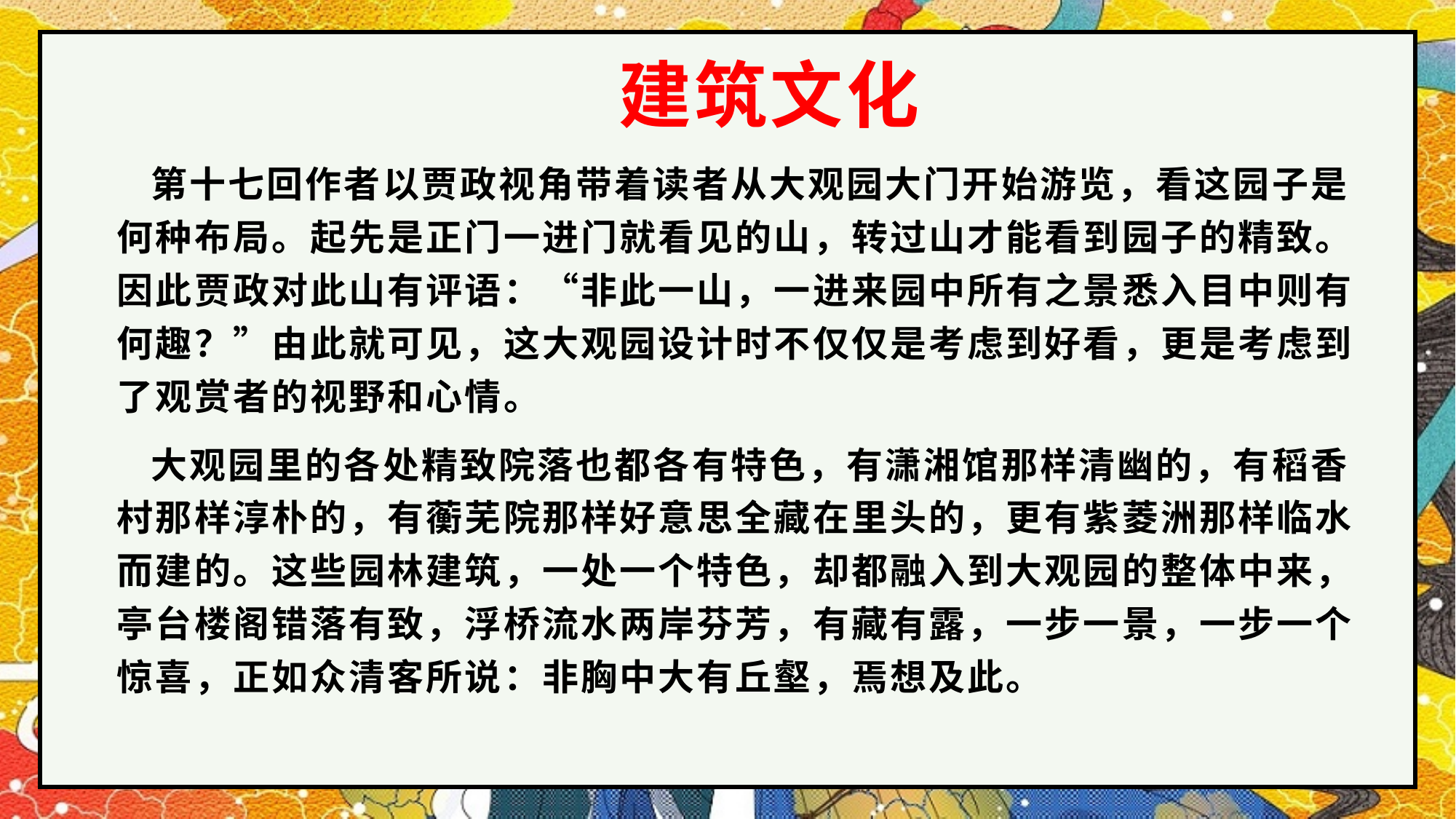

# 建筑文化
     第十七回作者以贾政视角带着读者从大观园大门开始游览，看这园子是何种布局。起先是正门一进门就看见的山，转过山才能看到园子的精致。因此贾政对此山有评语：“非此一山，一进来园中所有之景悉入目中则有何趣？”由此就可见，这大观园设计时不仅仅是考虑到好看，更是考虑到了观赏者的视野和心情。
     大观园里的各处精致院落也都各有特色，有潇湘馆那样清幽的，有稻香村那样淳朴的，有蘅芜院那样好意思全藏在里头的，更有紫菱洲那样临水而建的。这些园林建筑，一处一个特色，却都融入到大观园的整体中来，亭台楼阁错落有致，浮桥流水两岸芬芳，有藏有露，一步一景，一步一个惊喜，正如众清客所说：非胸中大有丘壑，焉想及此。